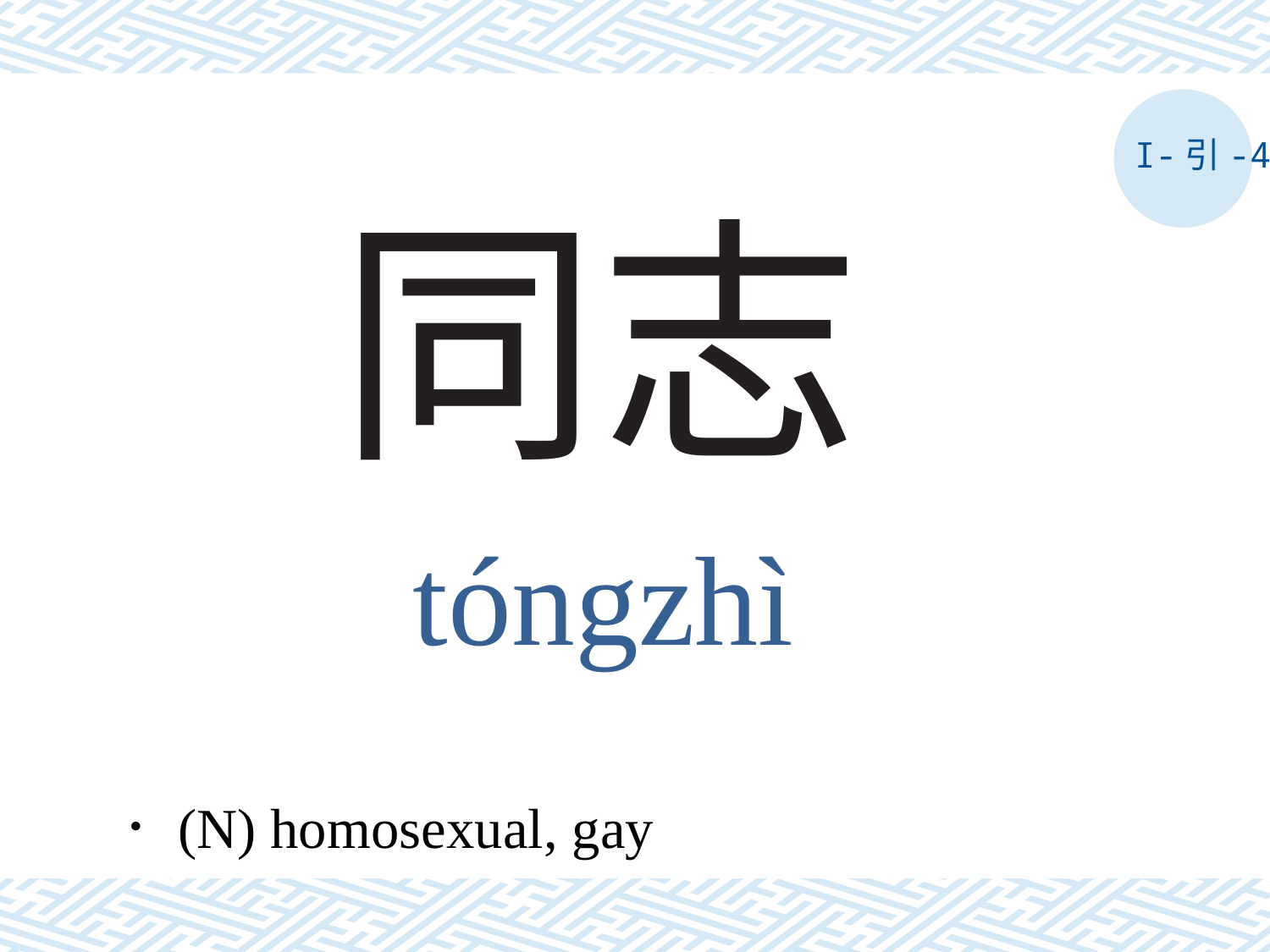

I-引-4

# 同志
tóngzhì
．(N) homosexual, gay